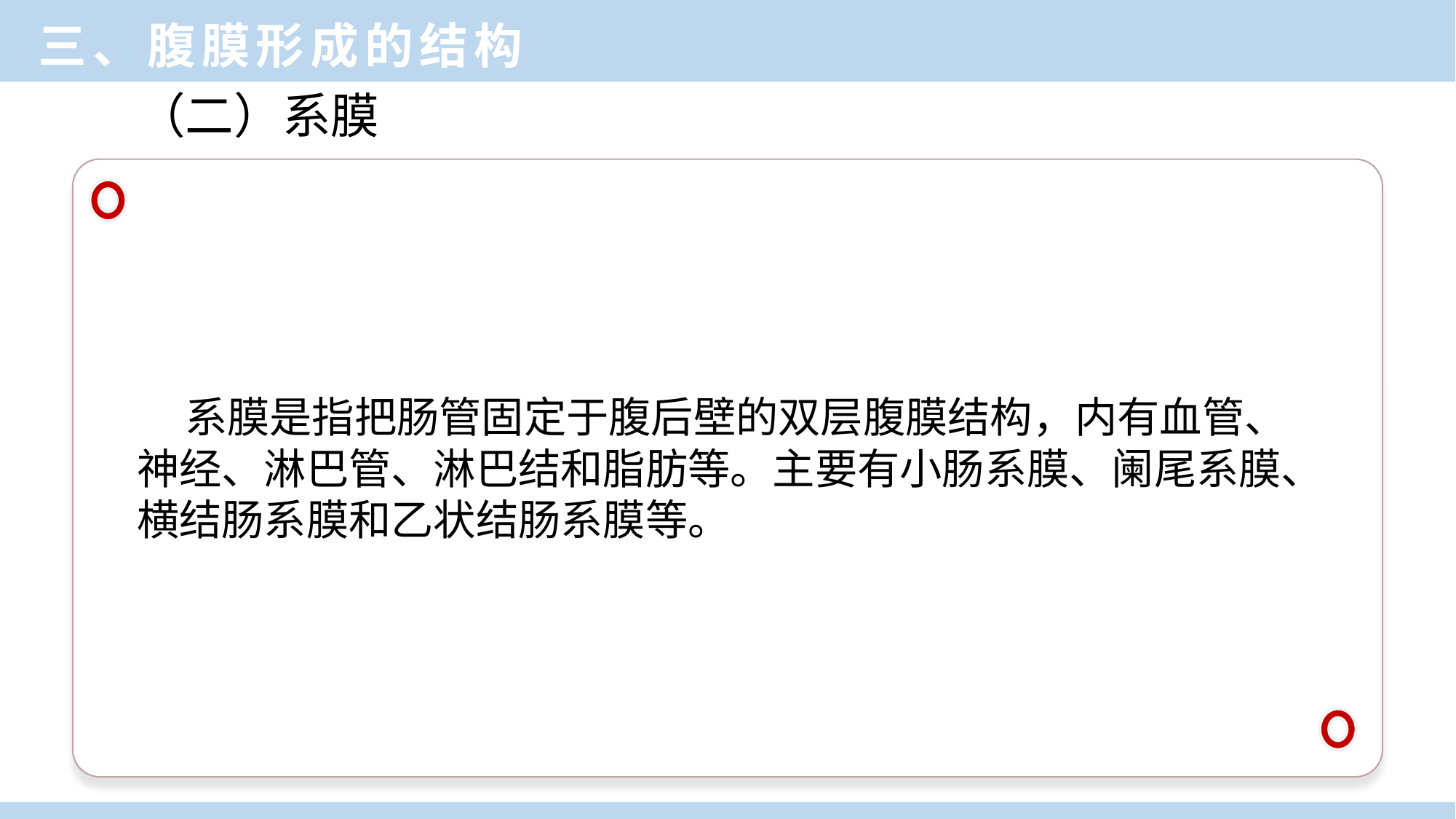

三、腹膜形成的结构
（二）系膜

    系膜是指把肠管固定于腹后壁的双层腹膜结构，内有血管、神经、淋巴管、淋巴结和脂肪等。主要有小肠系膜、阑尾系膜、横结肠系膜和乙状结肠系膜等。